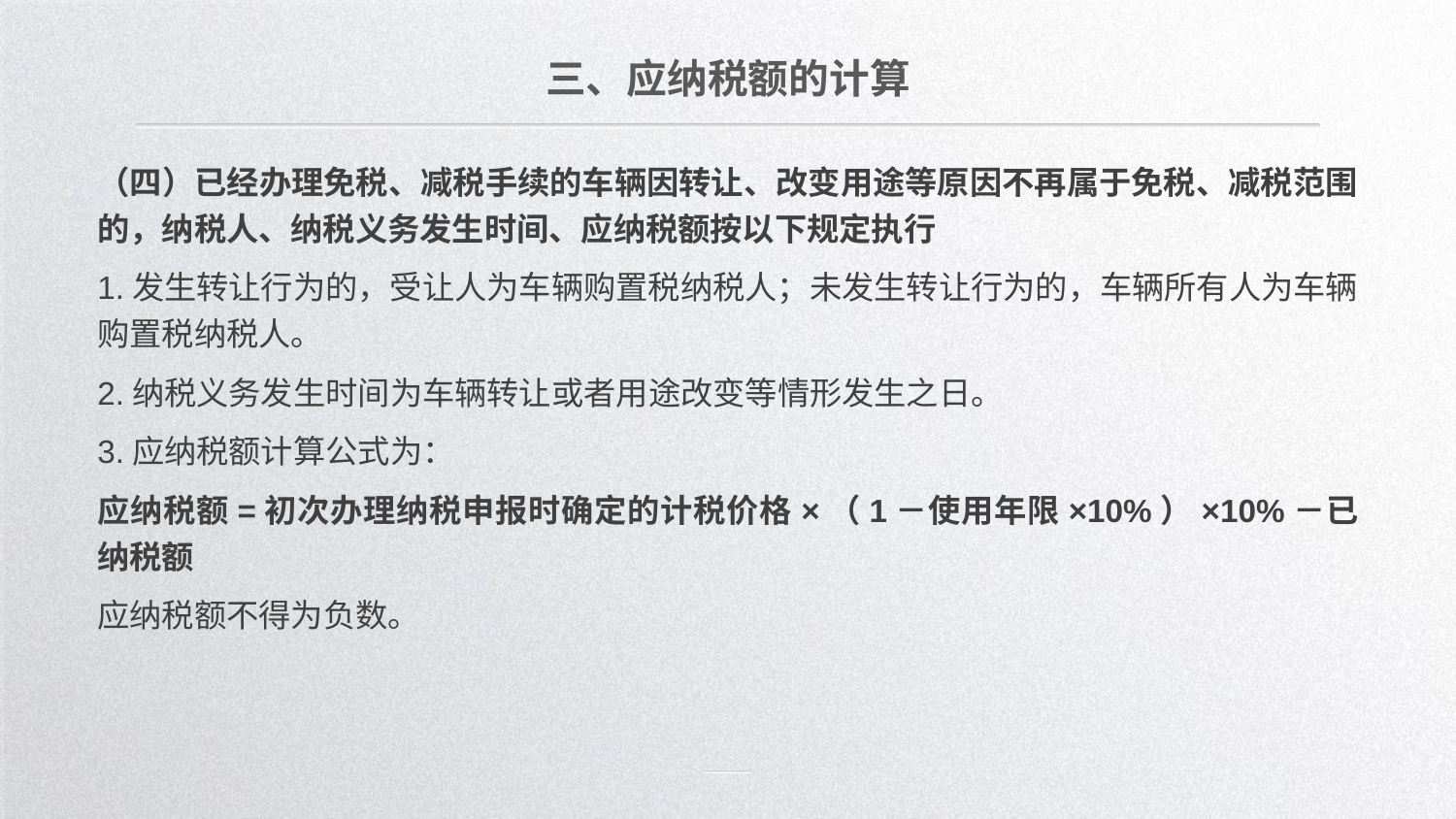

三、应纳税额的计算
（四）已经办理免税、减税手续的车辆因转让、改变用途等原因不再属于免税、减税范围的，纳税人、纳税义务发生时间、应纳税额按以下规定执行
1.发生转让行为的，受让人为车辆购置税纳税人；未发生转让行为的，车辆所有人为车辆购置税纳税人。
2.纳税义务发生时间为车辆转让或者用途改变等情形发生之日。
3.应纳税额计算公式为：
应纳税额=初次办理纳税申报时确定的计税价格×（1－使用年限×10%）×10%－已纳税额
应纳税额不得为负数。